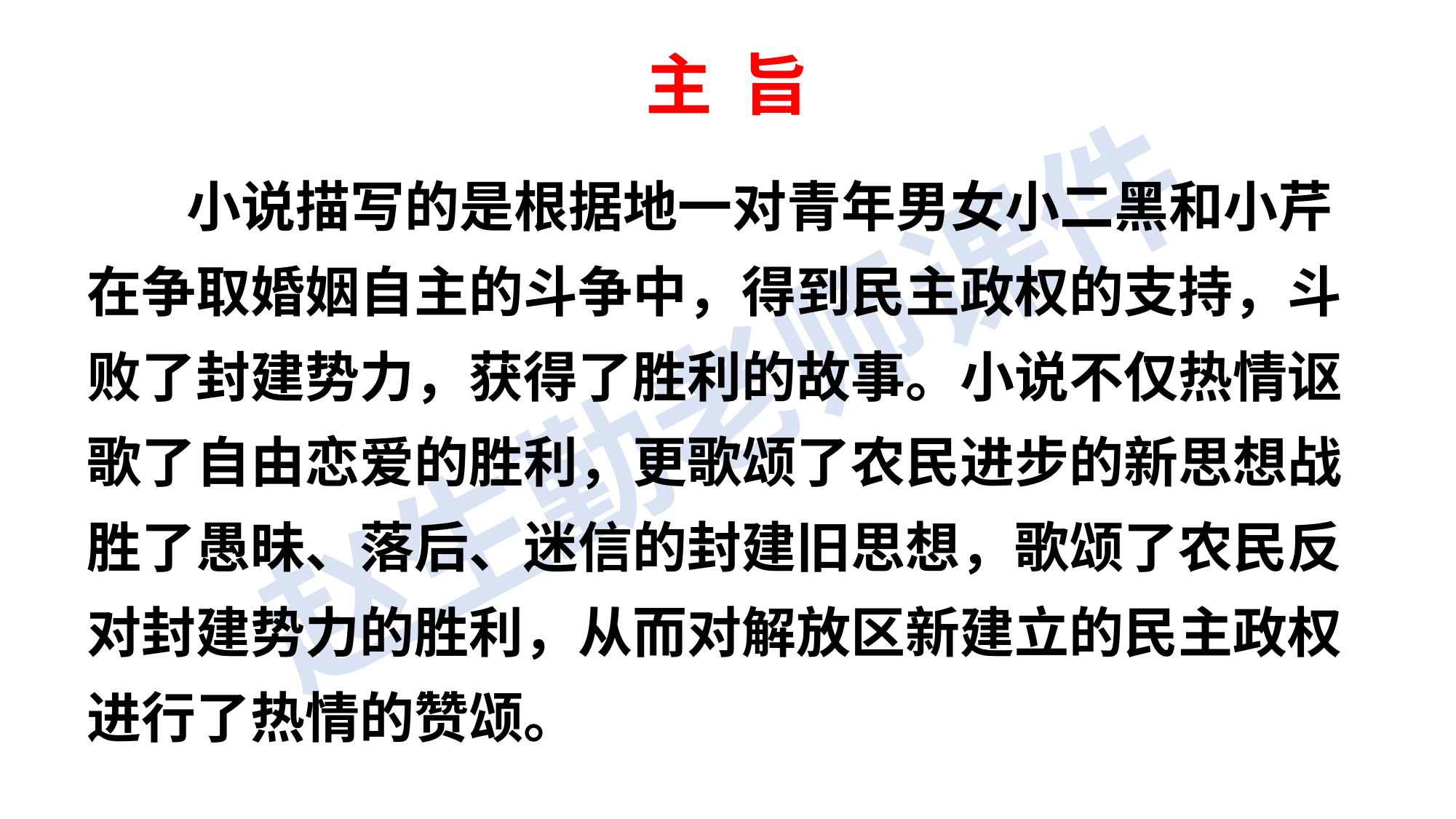

主  旨
       小说描写的是根据地一对青年男女小二黑和小芹在争取婚姻自主的斗争中，得到民主政权的支持，斗败了封建势力，获得了胜利的故事。小说不仅热情讴歌了自由恋爱的胜利，更歌颂了农民进步的新思想战胜了愚昧、落后、迷信的封建旧思想，歌颂了农民反对封建势力的胜利，从而对解放区新建立的民主政权进行了热情的赞颂。